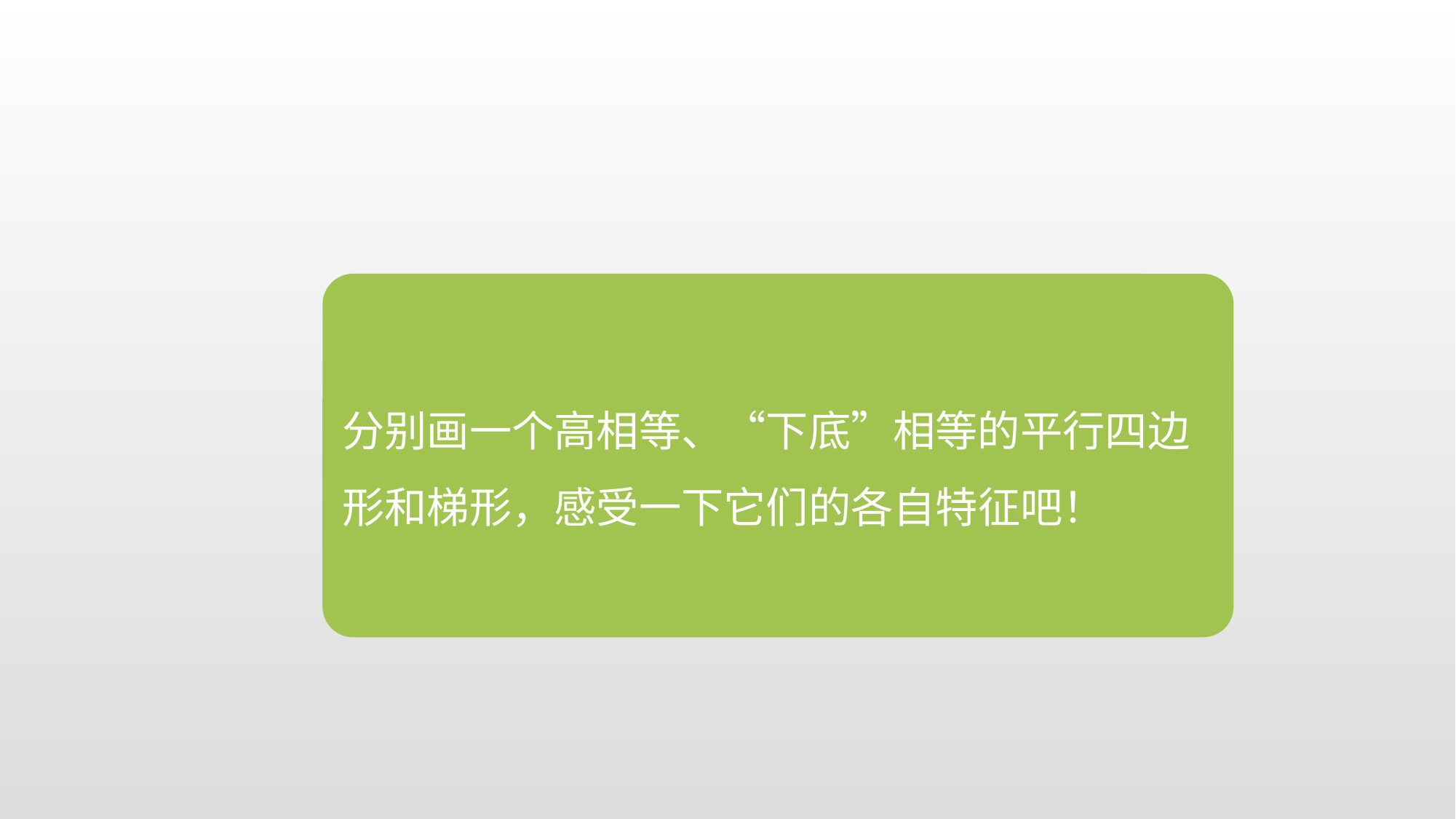

分别画一个高相等、“下底”相等的平行四边形和梯形，感受一下它们的各自特征吧！